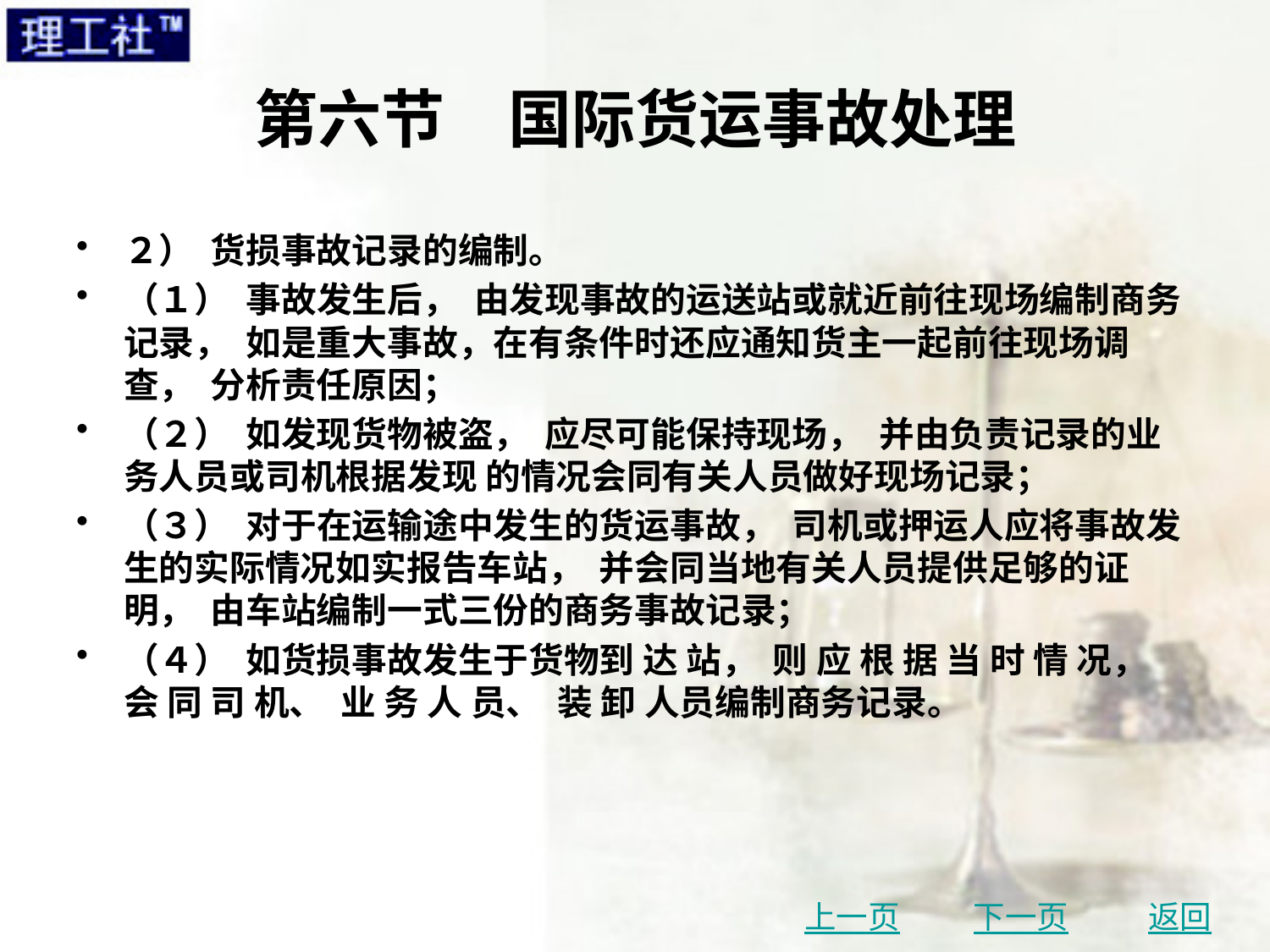

# 第六节　国际货运事故处理
２）  货损事故记录的编制。
（１）  事故发生后，  由发现事故的运送站或就近前往现场编制商务记录，  如是重大事故，在有条件时还应通知货主一起前往现场调查，  分析责任原因；
（２）  如发现货物被盗，  应尽可能保持现场，  并由负责记录的业务人员或司机根据发现 的情况会同有关人员做好现场记录；
（３）  对于在运输途中发生的货运事故，  司机或押运人应将事故发生的实际情况如实报告车站，  并会同当地有关人员提供足够的证明，  由车站编制一式三份的商务事故记录；
（４）  如货损事故发生于货物到 达 站，  则 应 根 据 当 时 情 况，  会 同 司 机、  业 务 人 员、  装 卸 人员编制商务记录。

上一页
下一页
返回